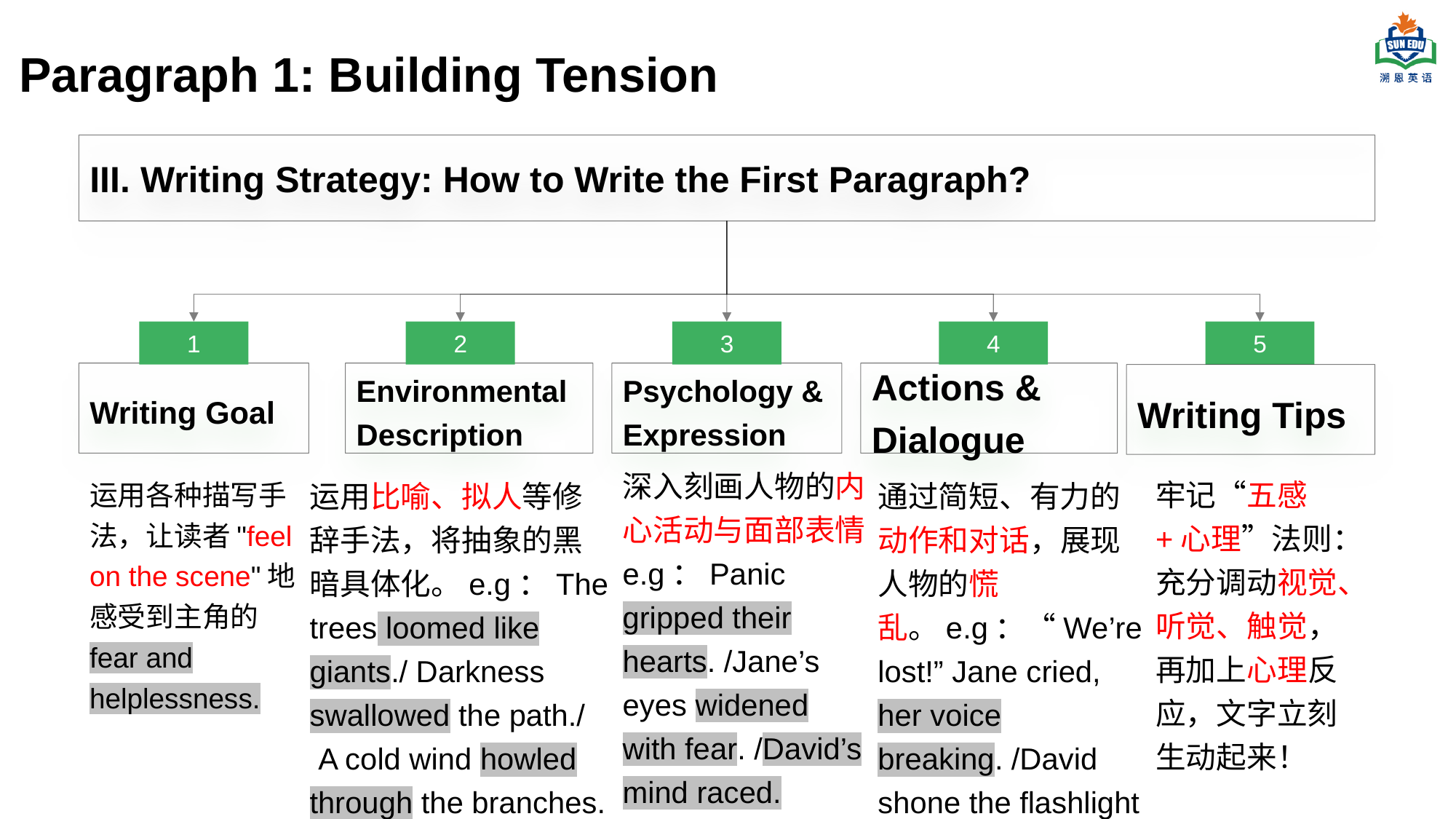

# Paragraph 1: Building Tension
III. Writing Strategy: How to Write the First Paragraph?
1
Writing Goal
运用各种描写手法，让读者"feel on the scene"地感受到主角的
fear and helplessness.
2
Environmental Description
运用比喻、拟人等修辞手法，将抽象的黑暗具体化。e.g：The trees loomed like giants./ Darkness swallowed the path./
 A cold wind howled through the branches.
3
Psychology & Expression
深入刻画人物的内心活动与面部表情e.g：Panic gripped their hearts. /Jane’s eyes widened with fear. /David’s mind raced.
4
Actions & Dialogue
通过简短、有力的动作和对话，展现人物的慌乱。e.g：“We’re lost!” Jane cried, her voice breaking. /David shone the flashlight around wildly.
5
Writing Tips
牢记“五感+心理”法则：充分调动视觉、听觉、触觉，再加上心理反应，文字立刻生动起来！